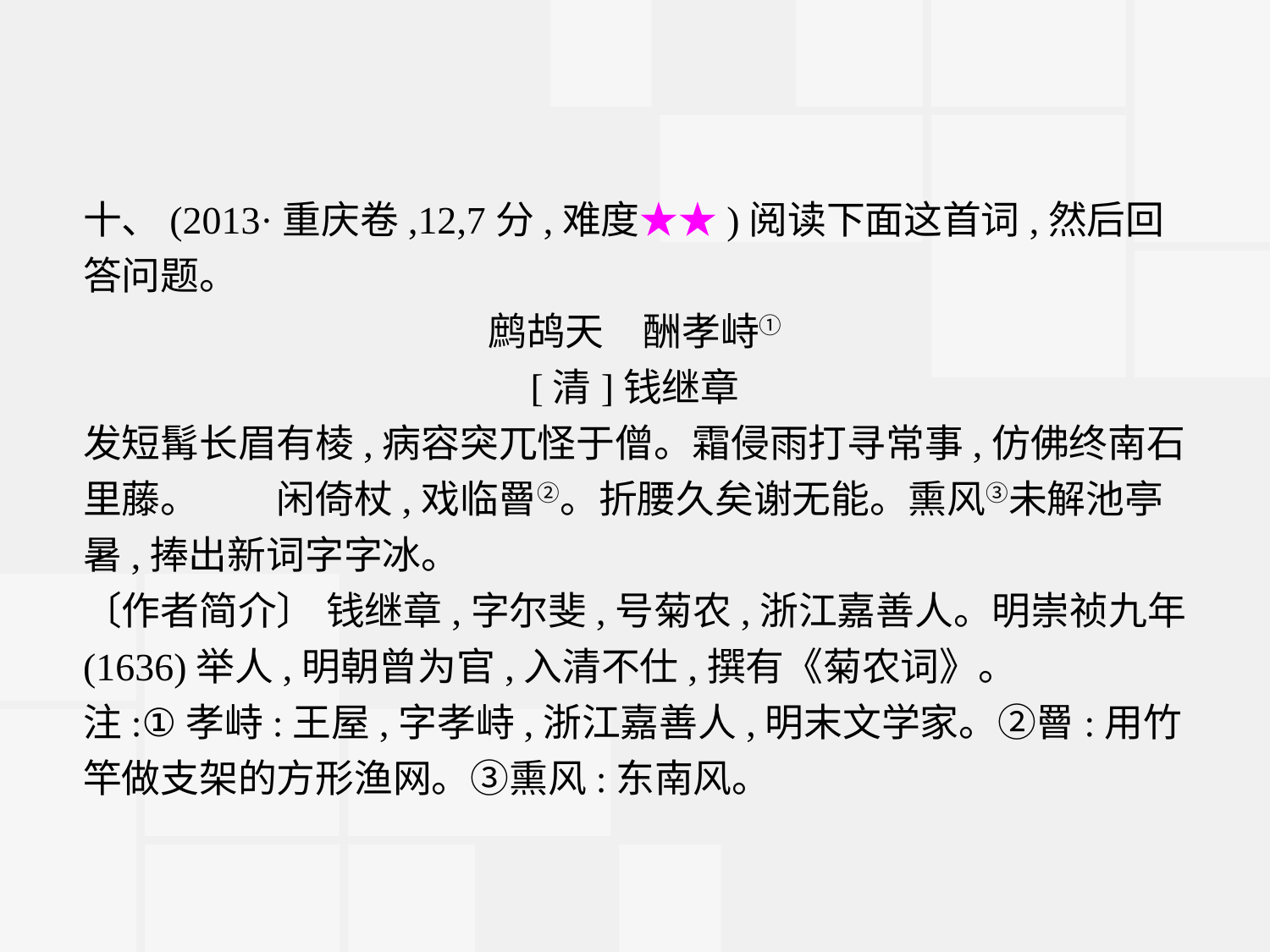

十、(2013·重庆卷,12,7分,难度★★)阅读下面这首词,然后回答问题。
鹧鸪天　酬孝峙①
[清]钱继章
发短髯长眉有棱,病容突兀怪于僧。霜侵雨打寻常事,仿佛终南石里藤。　　闲倚杖,戏临罾②。折腰久矣谢无能。熏风③未解池亭暑,捧出新词字字冰。
〔作者简介〕 钱继章,字尔斐,号菊农,浙江嘉善人。明崇祯九年(1636)举人,明朝曾为官,入清不仕,撰有《菊农词》。
注:①孝峙:王屋,字孝峙,浙江嘉善人,明末文学家。②罾:用竹竿做支架的方形渔网。③熏风:东南风。